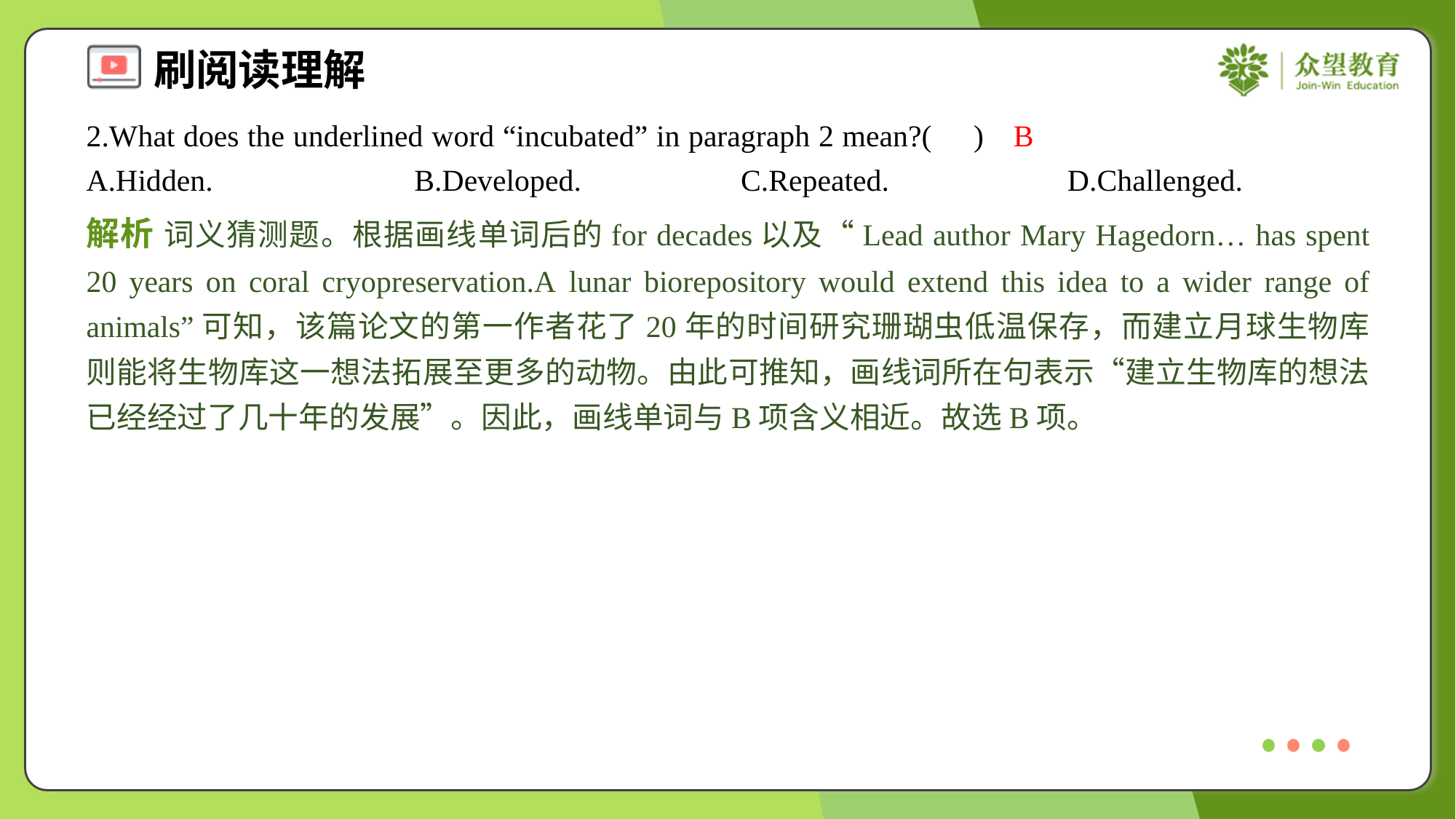

2.What does the underlined word “incubated” in paragraph 2 mean?(     )
B
A.Hidden.	B.Developed.	C.Repeated.	D.Challenged.
解析 词义猜测题。根据画线单词后的for decades以及“Lead author Mary Hagedorn… has spent 20 years on coral cryopreservation.A lunar biorepository would extend this idea to a wider range of animals”可知，该篇论文的第一作者花了20年的时间研究珊瑚虫低温保存，而建立月球生物库则能将生物库这一想法拓展至更多的动物。由此可推知，画线词所在句表示“建立生物库的想法已经经过了几十年的发展”。因此，画线单词与B项含义相近。故选B项。